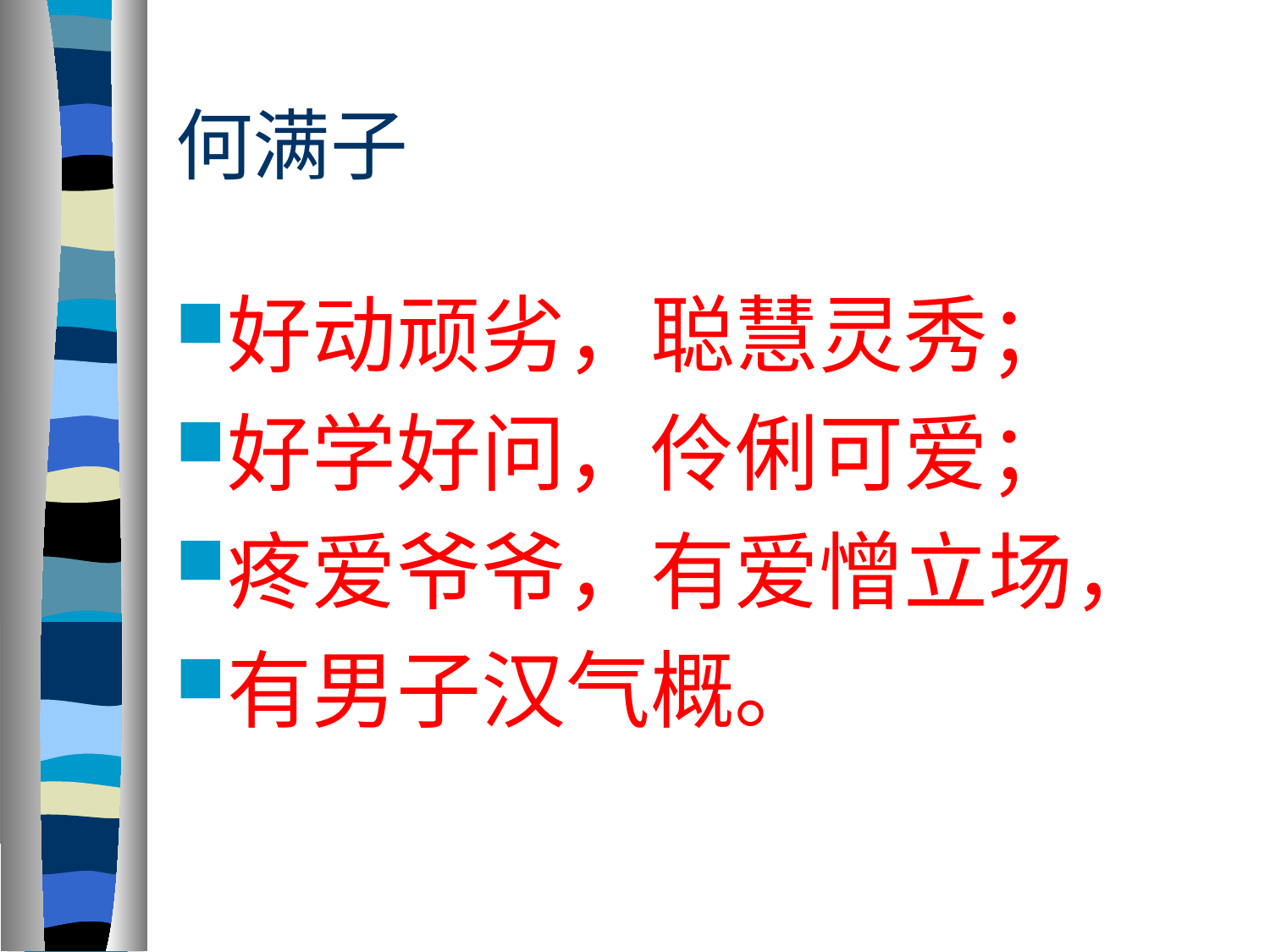

# 何满子
好动顽劣，聪慧灵秀；
好学好问，伶俐可爱；
疼爱爷爷，有爱憎立场，
有男子汉气概。